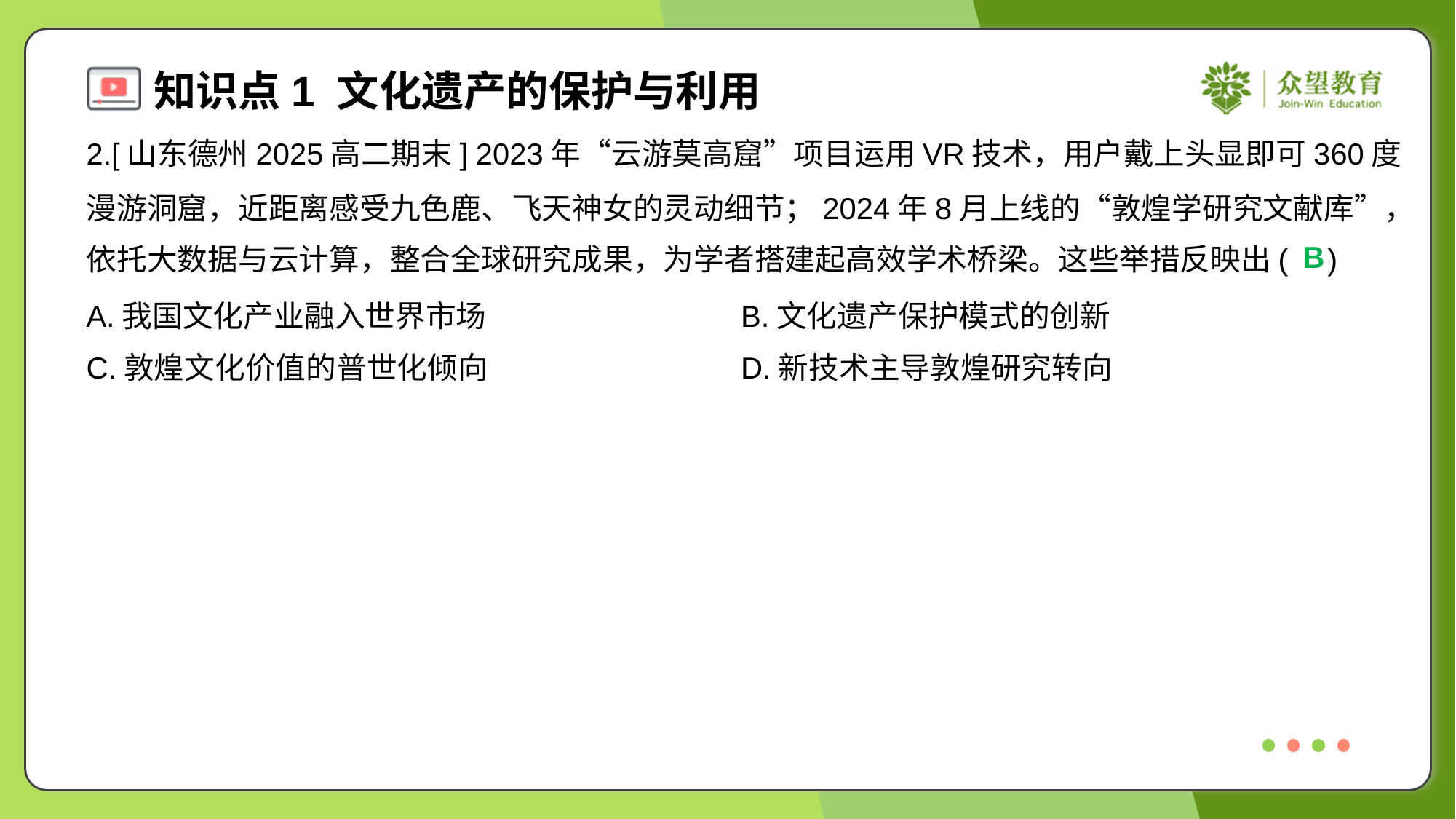

2.[山东德州2025高二期末] 2023年“云游莫高窟”项目运用VR技术，用户戴上头显即可360度
漫游洞窟，近距离感受九色鹿、飞天神女的灵动细节；2024年8月上线的“敦煌学研究文献库”，
依托大数据与云计算，整合全球研究成果，为学者搭建起高效学术桥梁。这些举措反映出(     )
B
A.我国文化产业融入世界市场	B.文化遗产保护模式的创新
C.敦煌文化价值的普世化倾向	D.新技术主导敦煌研究转向